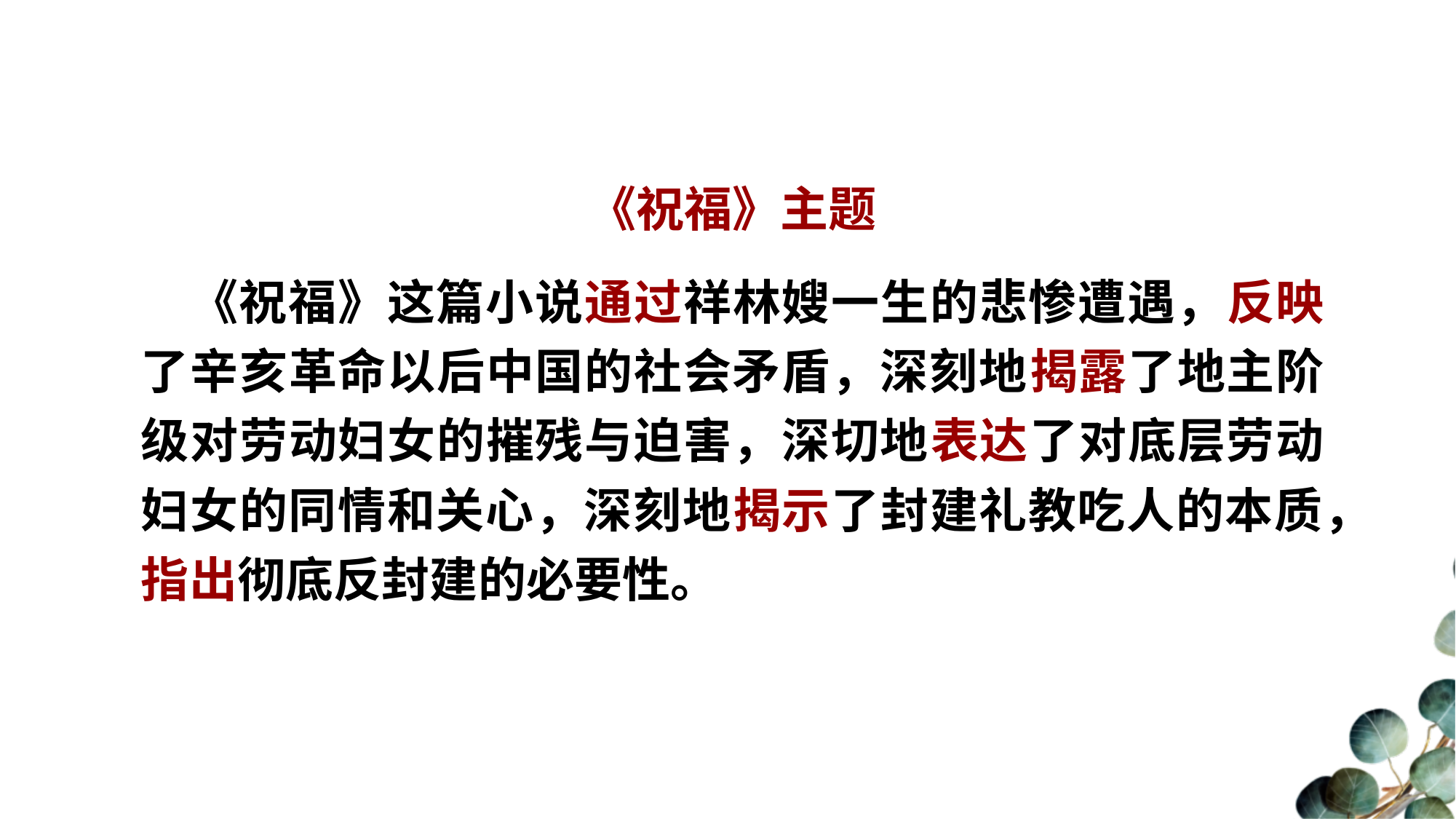

《祝福》主题
   《祝福》这篇小说通过祥林嫂一生的悲惨遭遇，反映了辛亥革命以后中国的社会矛盾，深刻地揭露了地主阶级对劳动妇女的摧残与迫害，深切地表达了对底层劳动妇女的同情和关心，深刻地揭示了封建礼教吃人的本质，指出彻底反封建的必要性。